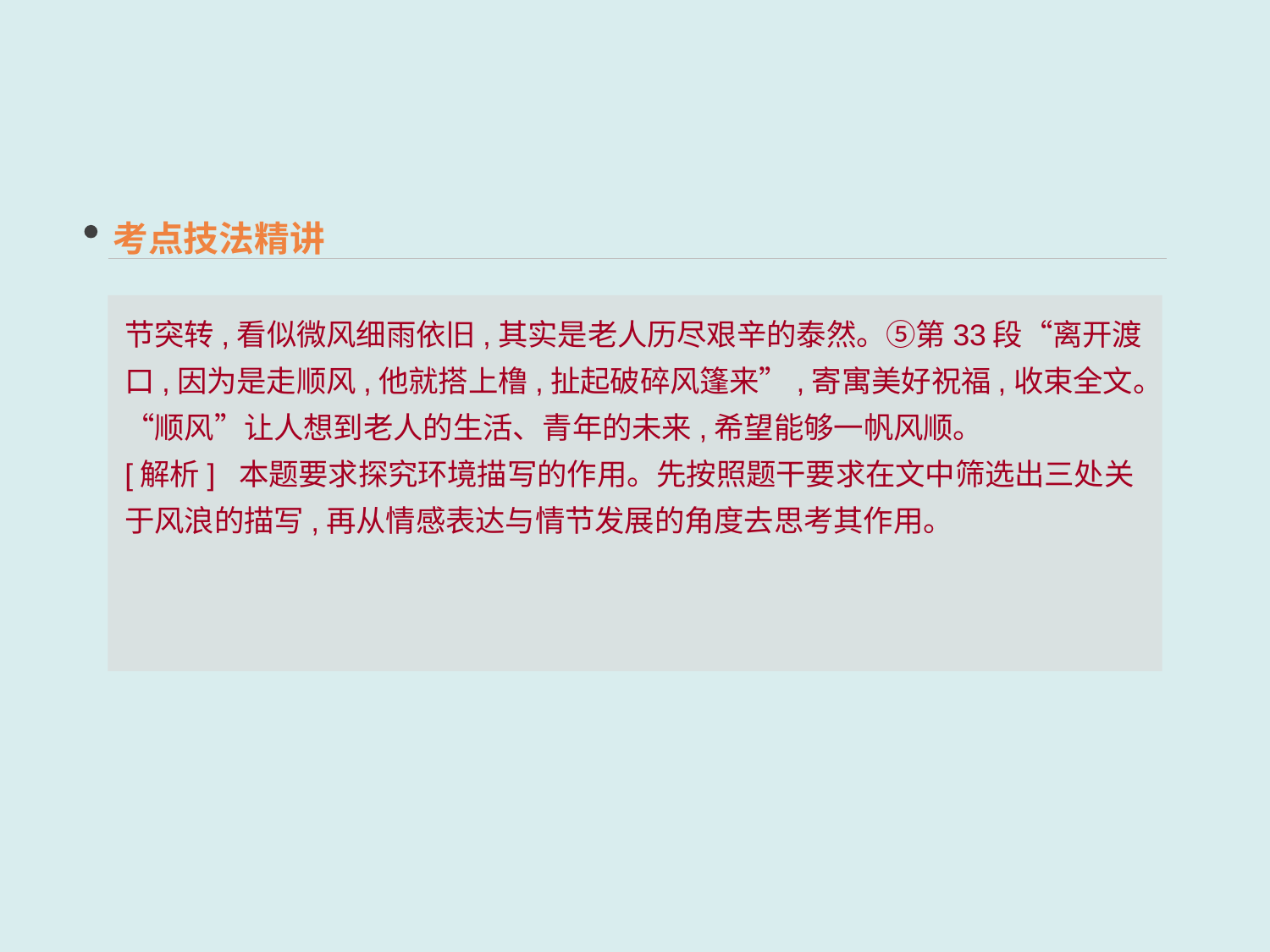

考点技法精讲

节突转,看似微风细雨依旧,其实是老人历尽艰辛的泰然。⑤第33段“离开渡口,因为是走顺风,他就搭上橹,扯起破碎风篷来”,寄寓美好祝福,收束全文。“顺风”让人想到老人的生活、青年的未来,希望能够一帆风顺。
[解析]  本题要求探究环境描写的作用。先按照题干要求在文中筛选出三处关于风浪的描写,再从情感表达与情节发展的角度去思考其作用。